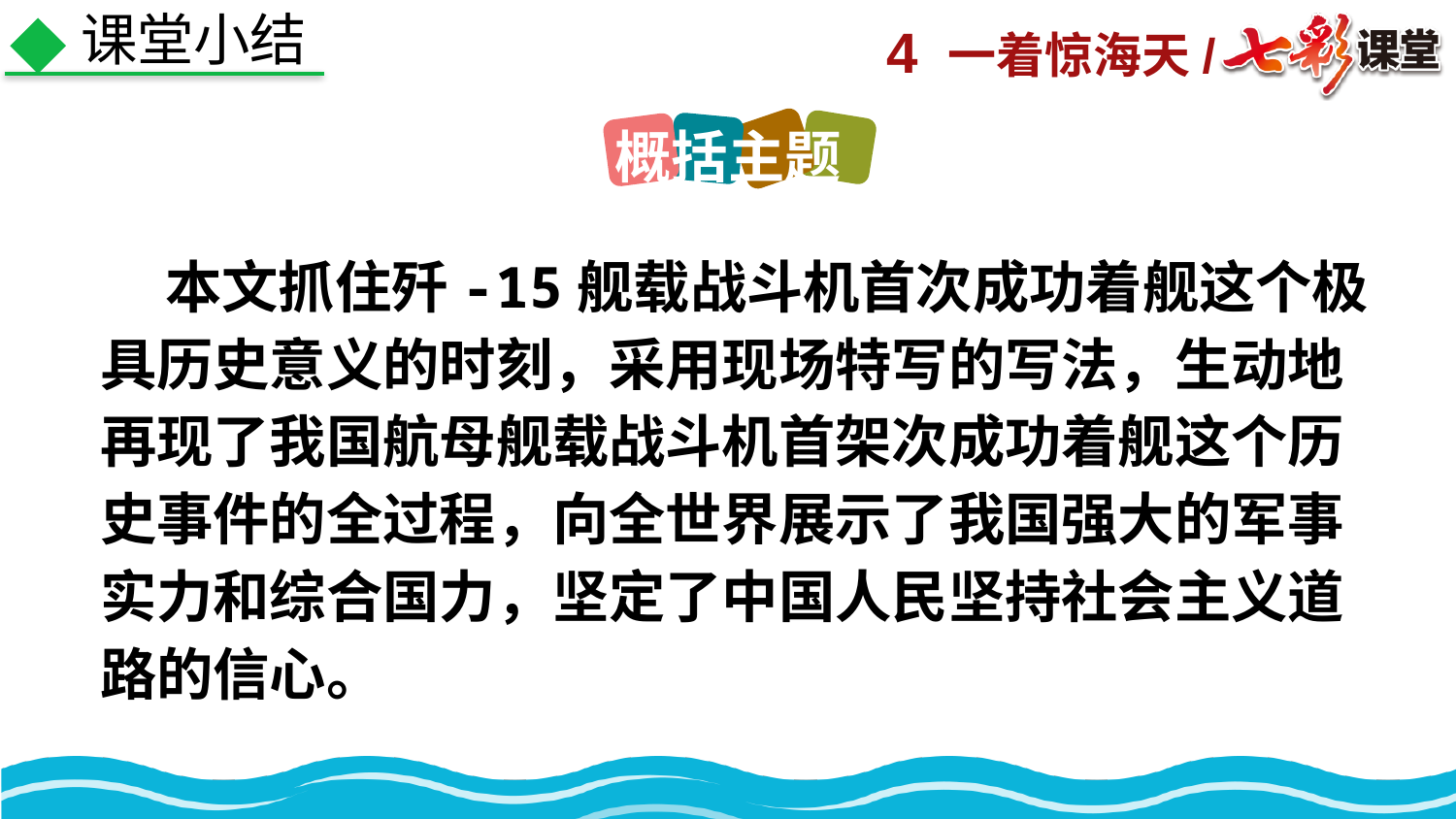

课堂小结

概括主题

    本文抓住歼-15舰载战斗机首次成功着舰这个极具历史意义的时刻，采用现场特写的写法，生动地再现了我国航母舰载战斗机首架次成功着舰这个历史事件的全过程，向全世界展示了我国强大的军事实力和综合国力，坚定了中国人民坚持社会主义道路的信心。